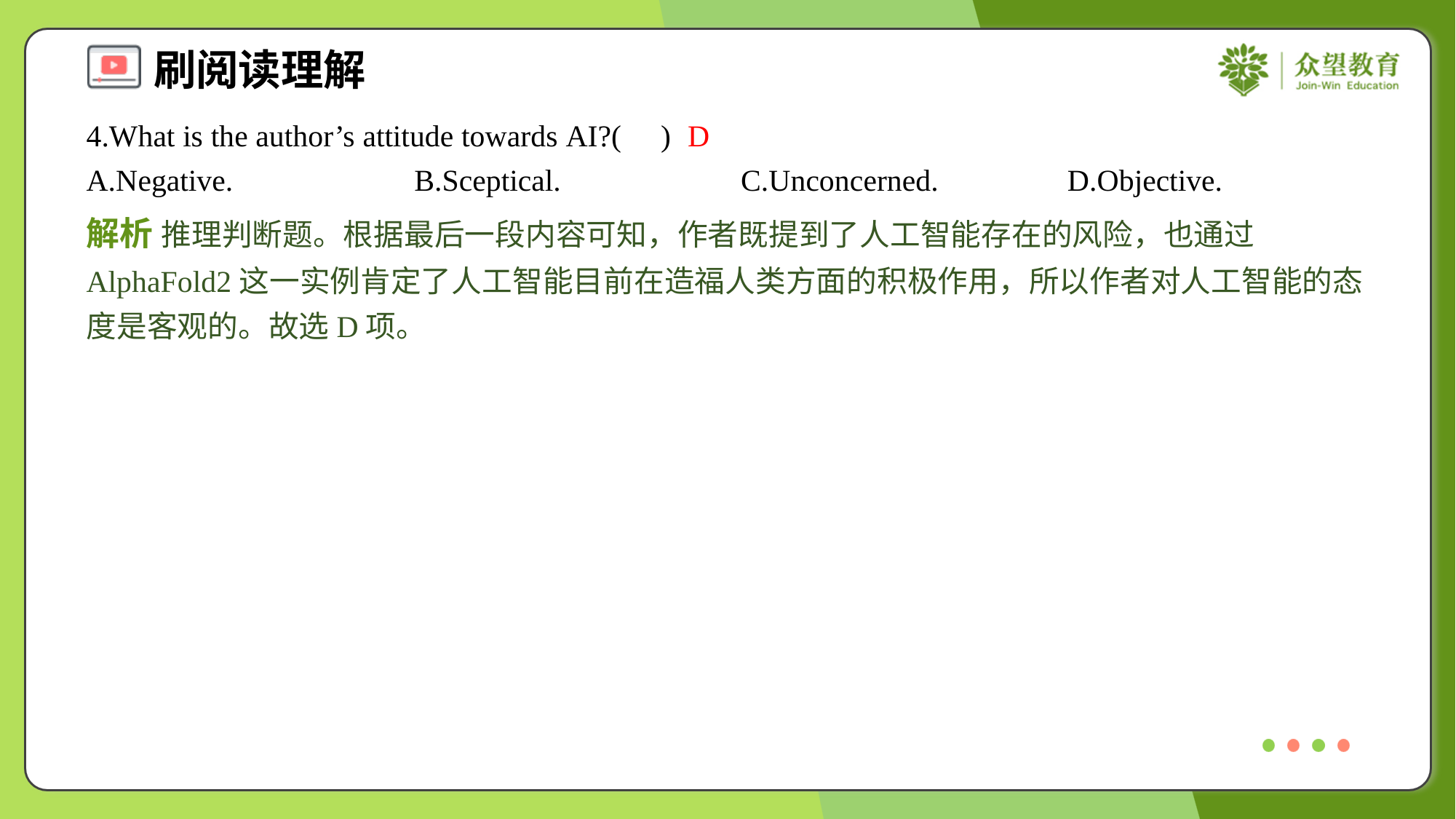

4.What is the author’s attitude towards AI?(     )
D
A.Negative.	B.Sceptical.	C.Unconcerned.	D.Objective.
解析 推理判断题。根据最后一段内容可知，作者既提到了人工智能存在的风险，也通过AlphaFold2这一实例肯定了人工智能目前在造福人类方面的积极作用，所以作者对人工智能的态度是客观的。故选D项。